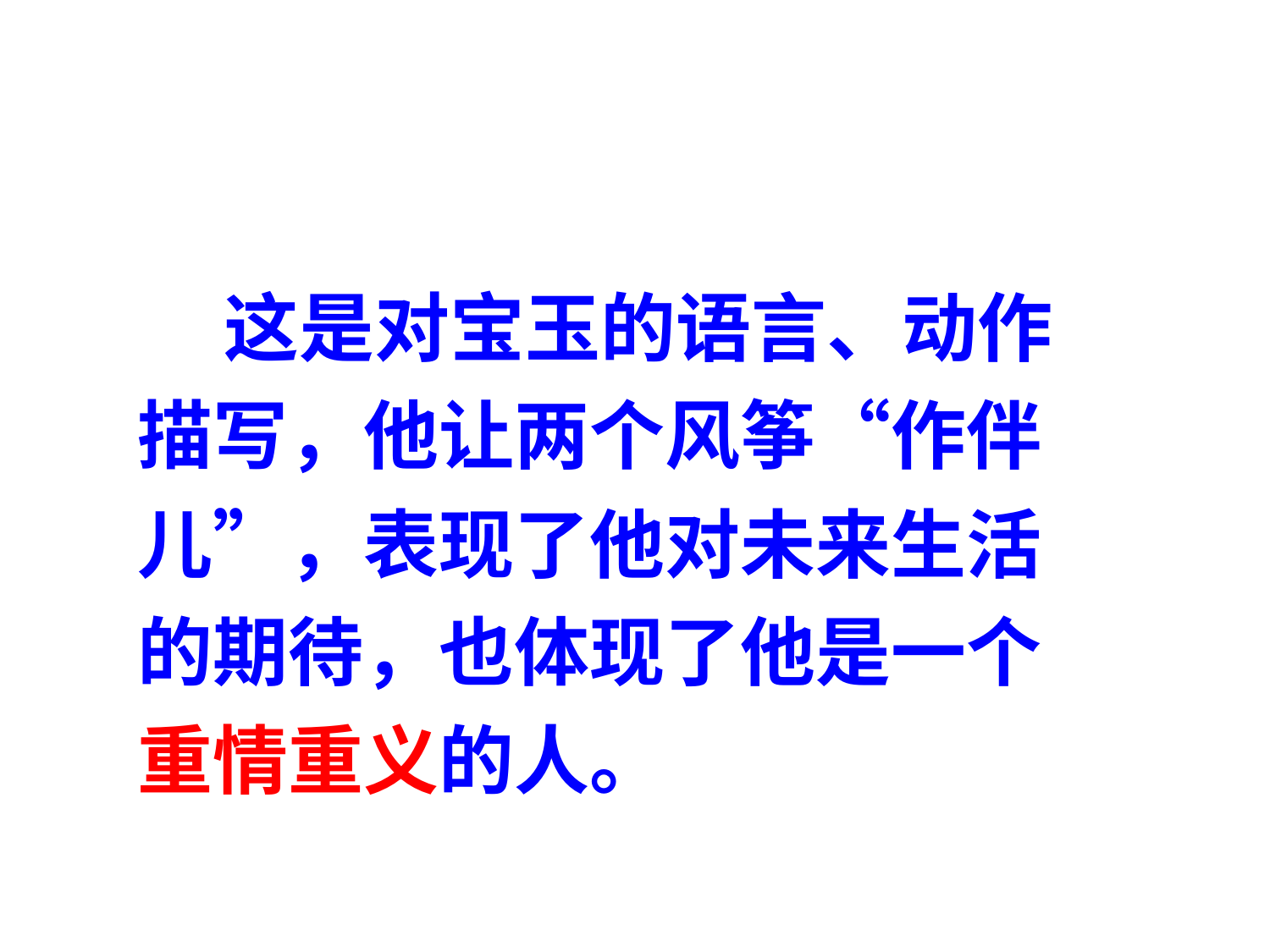

这是对宝玉的语言、动作描写，他让两个风筝“作伴儿”，表现了他对未来生活的期待，也体现了他是一个重情重义的人。